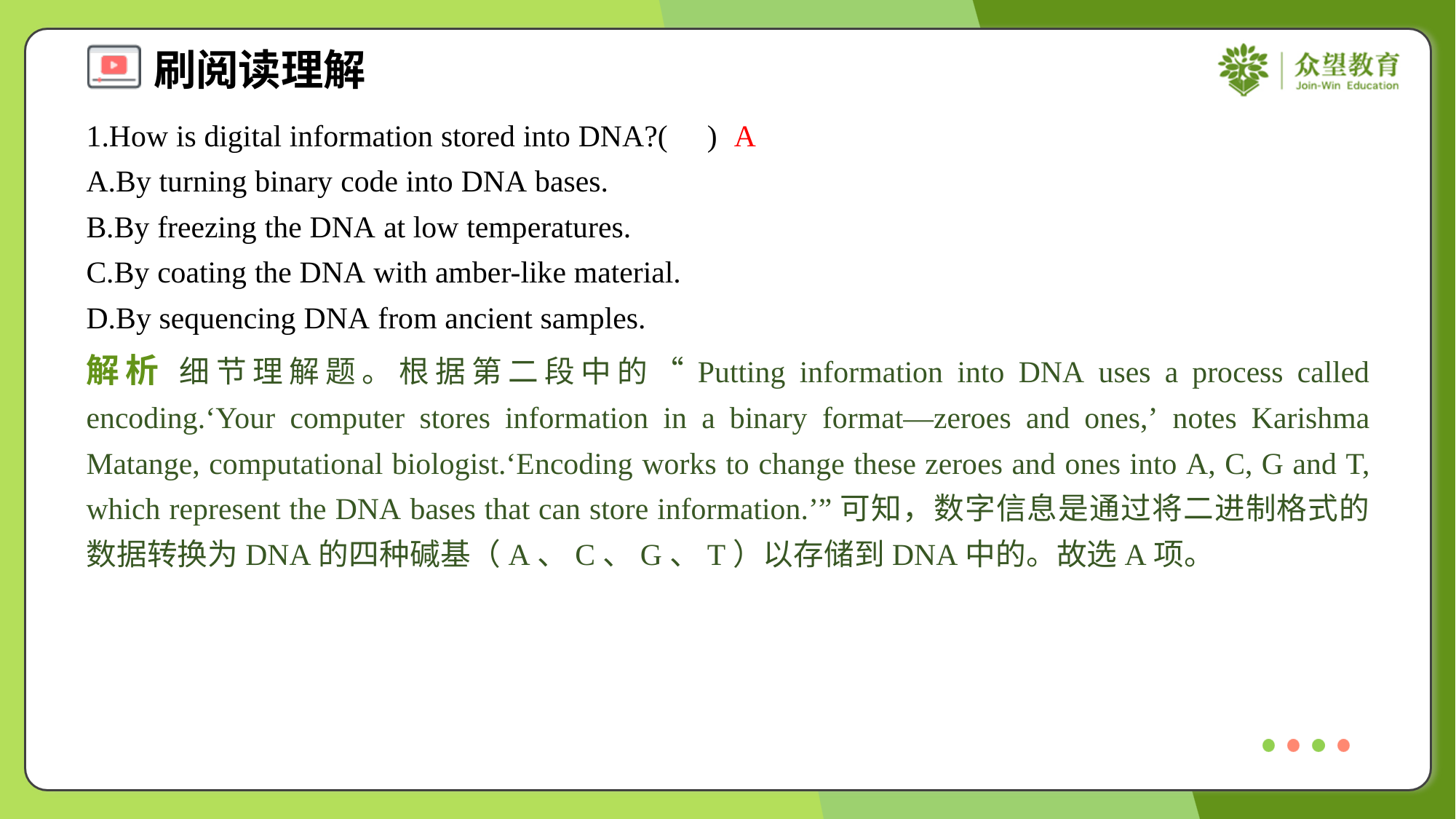

1.How is digital information stored into DNA?(     )
A
A.By turning binary code into DNA bases.
B.By freezing the DNA at low temperatures.
C.By coating the DNA with amber-like material.
D.By sequencing DNA from ancient samples.
解析 细节理解题。根据第二段中的“Putting information into DNA uses a process called encoding.‘Your computer stores information in a binary format—zeroes and ones,’ notes Karishma Matange, computational biologist.‘Encoding works to change these zeroes and ones into A, C, G and T, which represent the DNA bases that can store information.’”可知，数字信息是通过将二进制格式的数据转换为DNA的四种碱基（A、C、G、T）以存储到DNA中的。故选A项。